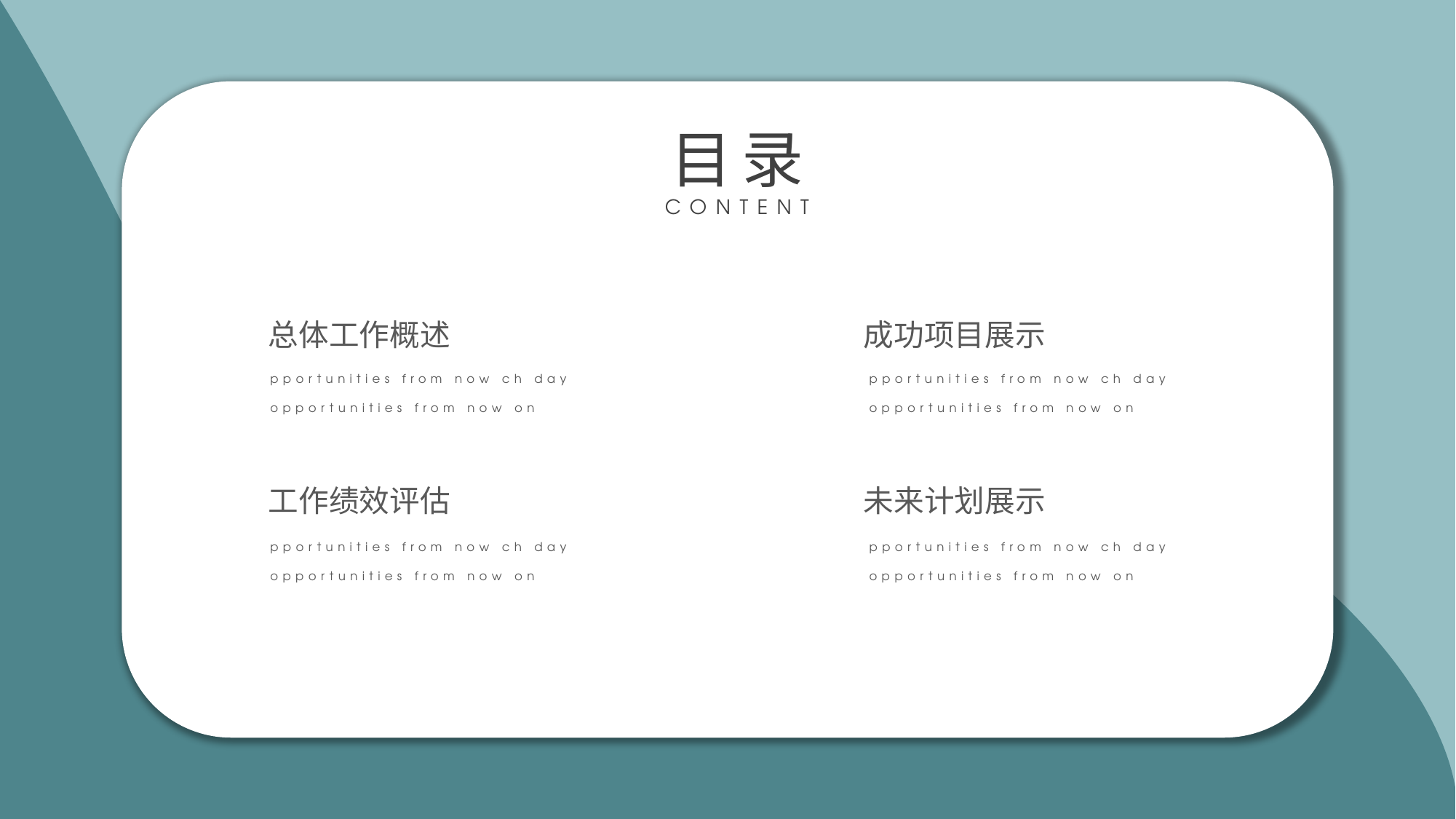

目录
CONTENT

总体工作概述
成功项目展示
pportunities from now ch day opportunities from now on
pportunities from now ch day opportunities from now on
工作绩效评估
未来计划展示
pportunities from now ch day opportunities from now on
pportunities from now ch day opportunities from now on